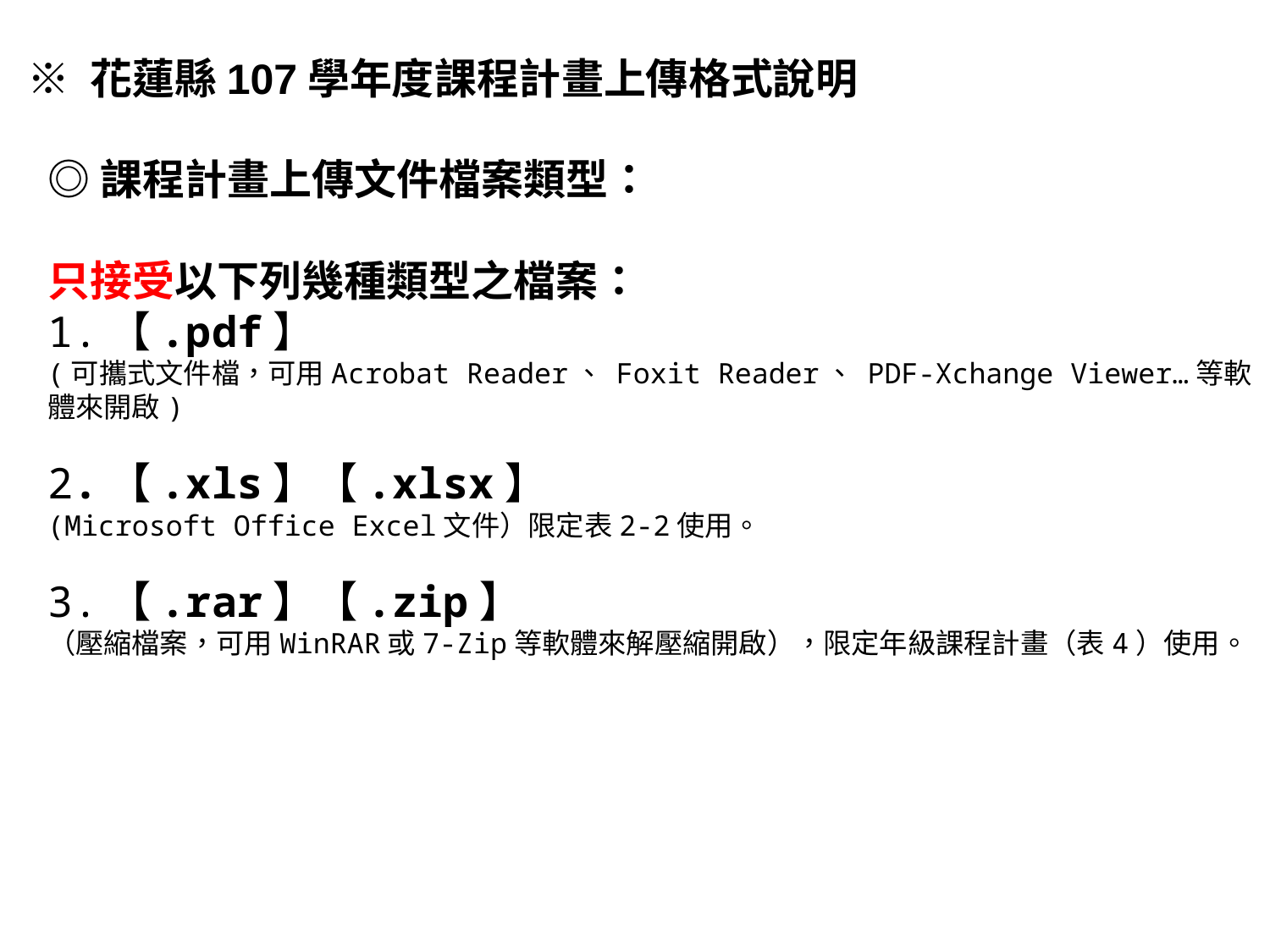

※ 花蓮縣107學年度課程計畫上傳格式說明
◎課程計畫上傳文件檔案類型：

只接受以下列幾種類型之檔案：
1.【.pdf】
(可攜式文件檔，可用Acrobat Reader、 Foxit Reader、 PDF-Xchange Viewer…等軟體來開啟)
2.【.xls】【.xlsx】
(Microsoft Office Excel文件）限定表2-2使用。
3.【.rar】【.zip】
（壓縮檔案，可用WinRAR或7-Zip等軟體來解壓縮開啟），限定年級課程計畫（表4）使用。